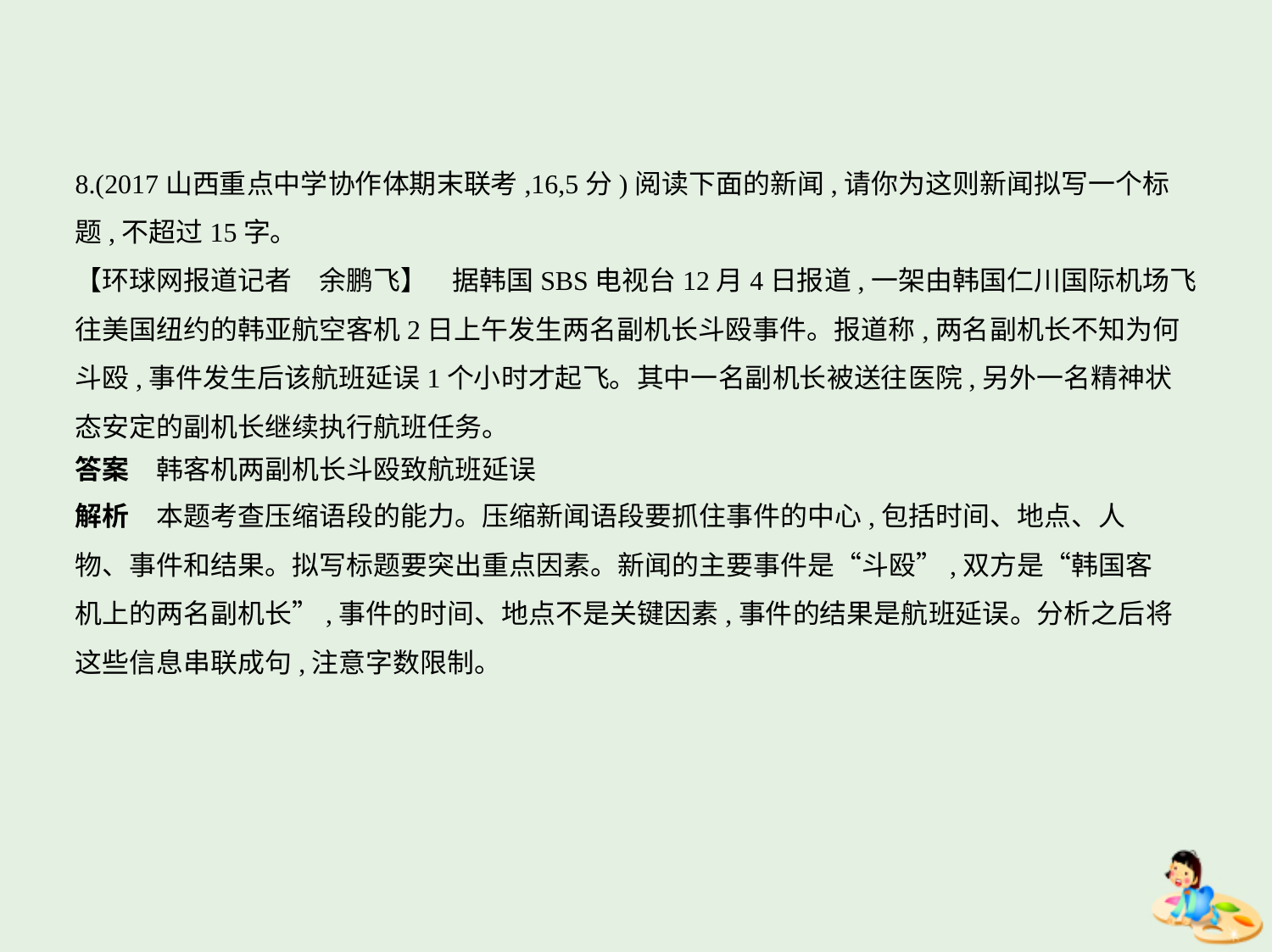

8.(2017山西重点中学协作体期末联考,16,5分)阅读下面的新闻,请你为这则新闻拟写一个标
题,不超过15字。
【环球网报道记者　余鹏飞】    据韩国SBS电视台12月4日报道,一架由韩国仁川国际机场飞
往美国纽约的韩亚航空客机2日上午发生两名副机长斗殴事件。报道称,两名副机长不知为何
斗殴,事件发生后该航班延误1个小时才起飞。其中一名副机长被送往医院,另外一名精神状
态安定的副机长继续执行航班任务。
答案　韩客机两副机长斗殴致航班延误
解析　本题考查压缩语段的能力。压缩新闻语段要抓住事件的中心,包括时间、地点、人
物、事件和结果。拟写标题要突出重点因素。新闻的主要事件是“斗殴”,双方是“韩国客
机上的两名副机长”,事件的时间、地点不是关键因素,事件的结果是航班延误。分析之后将
这些信息串联成句,注意字数限制。